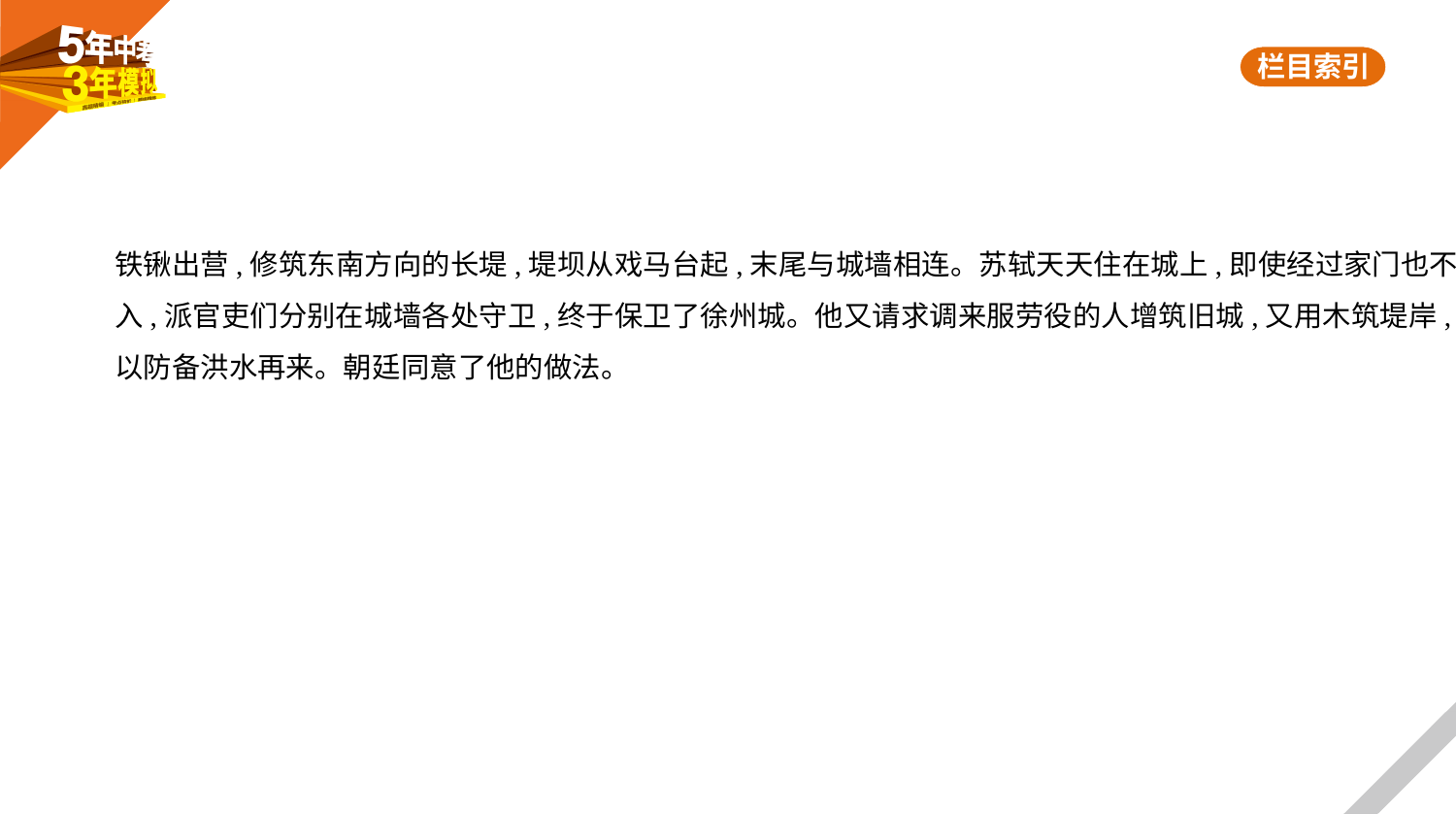

铁锹出营,修筑东南方向的长堤,堤坝从戏马台起,末尾与城墙相连。苏轼天天住在城上,即使经过家门也不
入,派官吏们分别在城墙各处守卫,终于保卫了徐州城。他又请求调来服劳役的人增筑旧城,又用木筑堤岸,
以防备洪水再来。朝廷同意了他的做法。